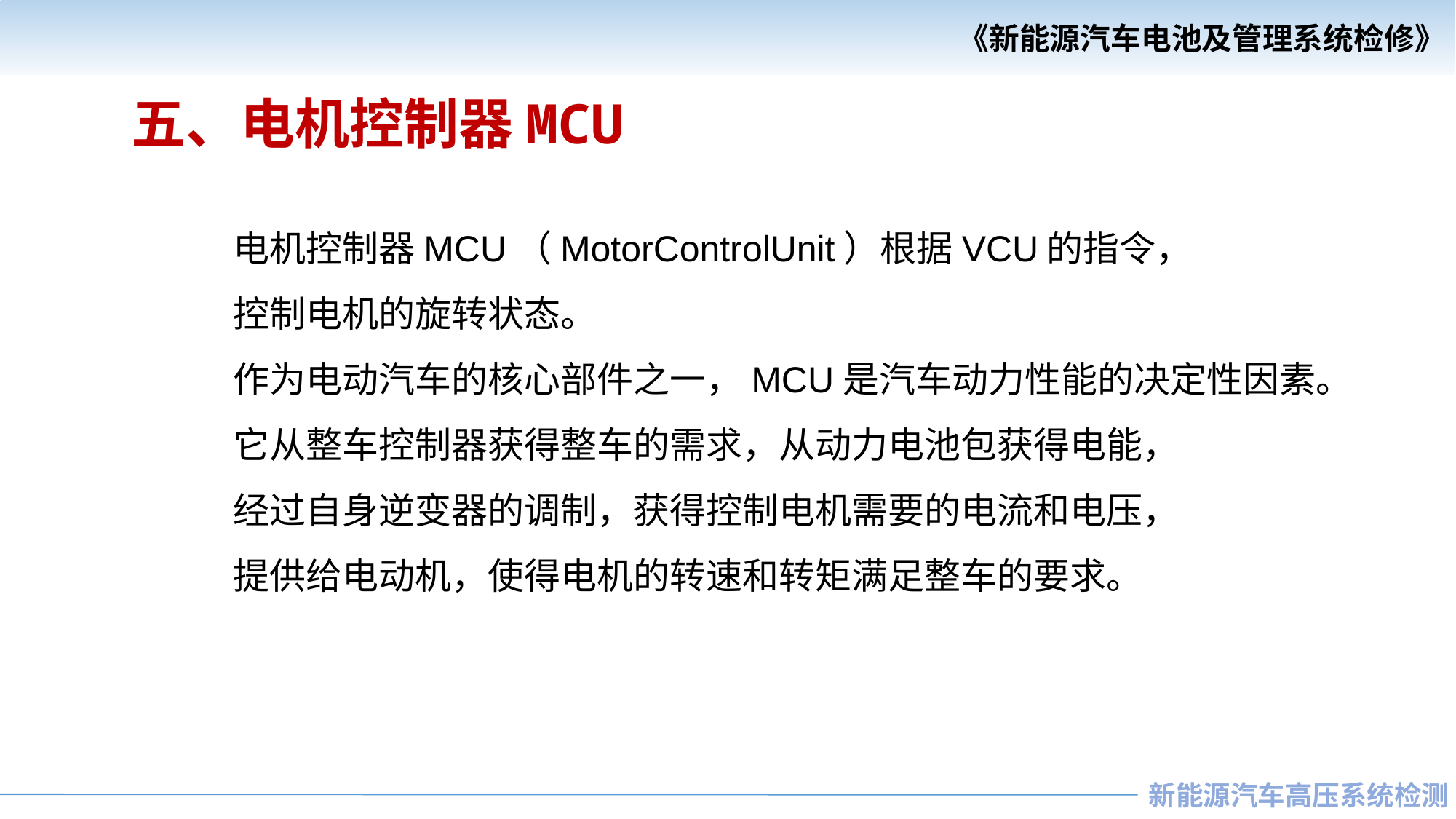

五、电机控制器MCU
   电机控制器MCU（MotorControlUnit）根据VCU的指令，
   控制电机的旋转状态。
   作为电动汽车的核心部件之一，MCU是汽车动力性能的决定性因素。
   它从整车控制器获得整车的需求，从动力电池包获得电能，
   经过自身逆变器的调制，获得控制电机需要的电流和电压，
   提供给电动机，使得电机的转速和转矩满足整车的要求。